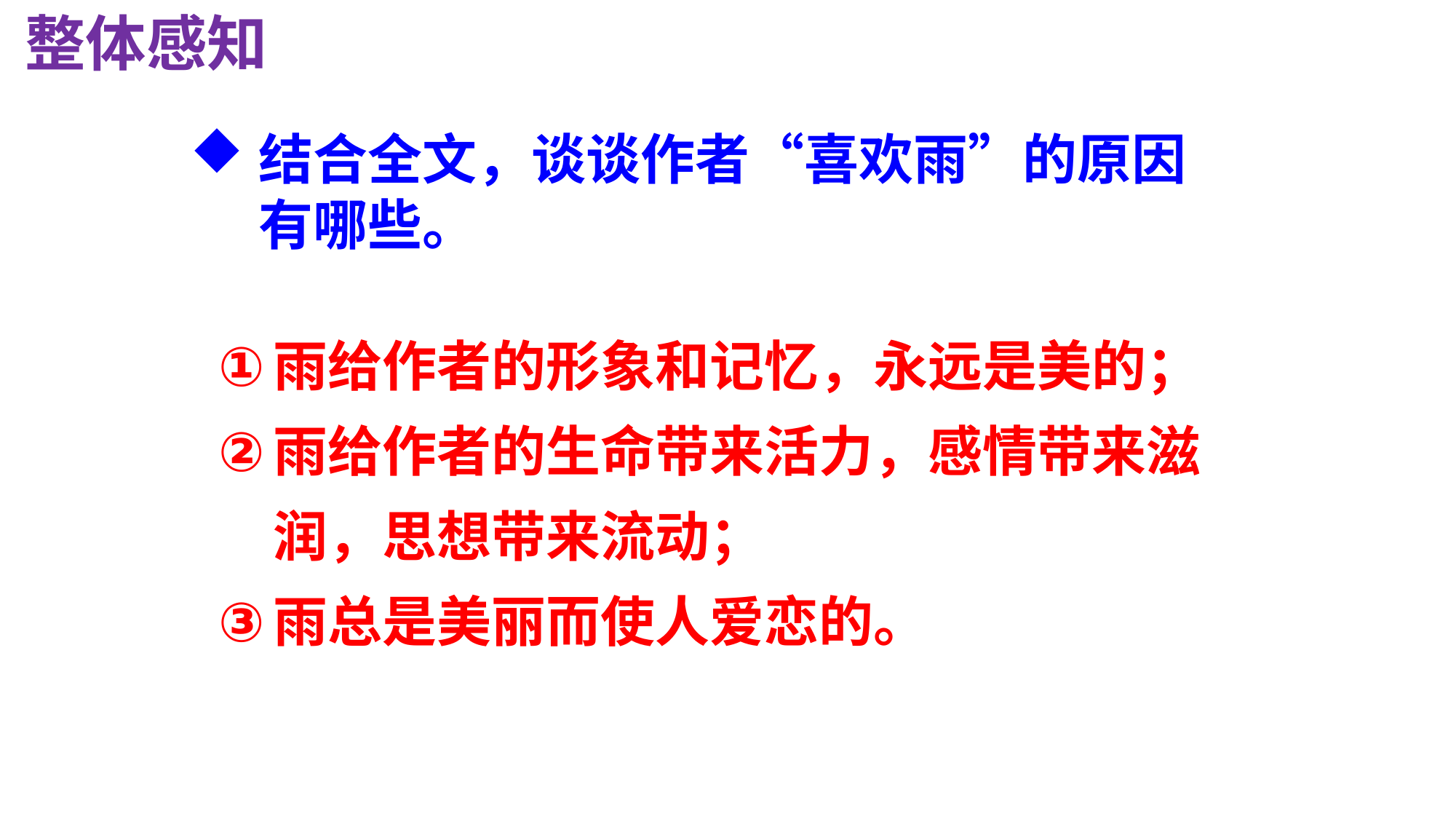

整体感知
结合全文，谈谈作者“喜欢雨”的原因有哪些。
雨给作者的形象和记忆，永远是美的；
雨给作者的生命带来活力，感情带来滋润，思想带来流动；
雨总是美丽而使人爱恋的。